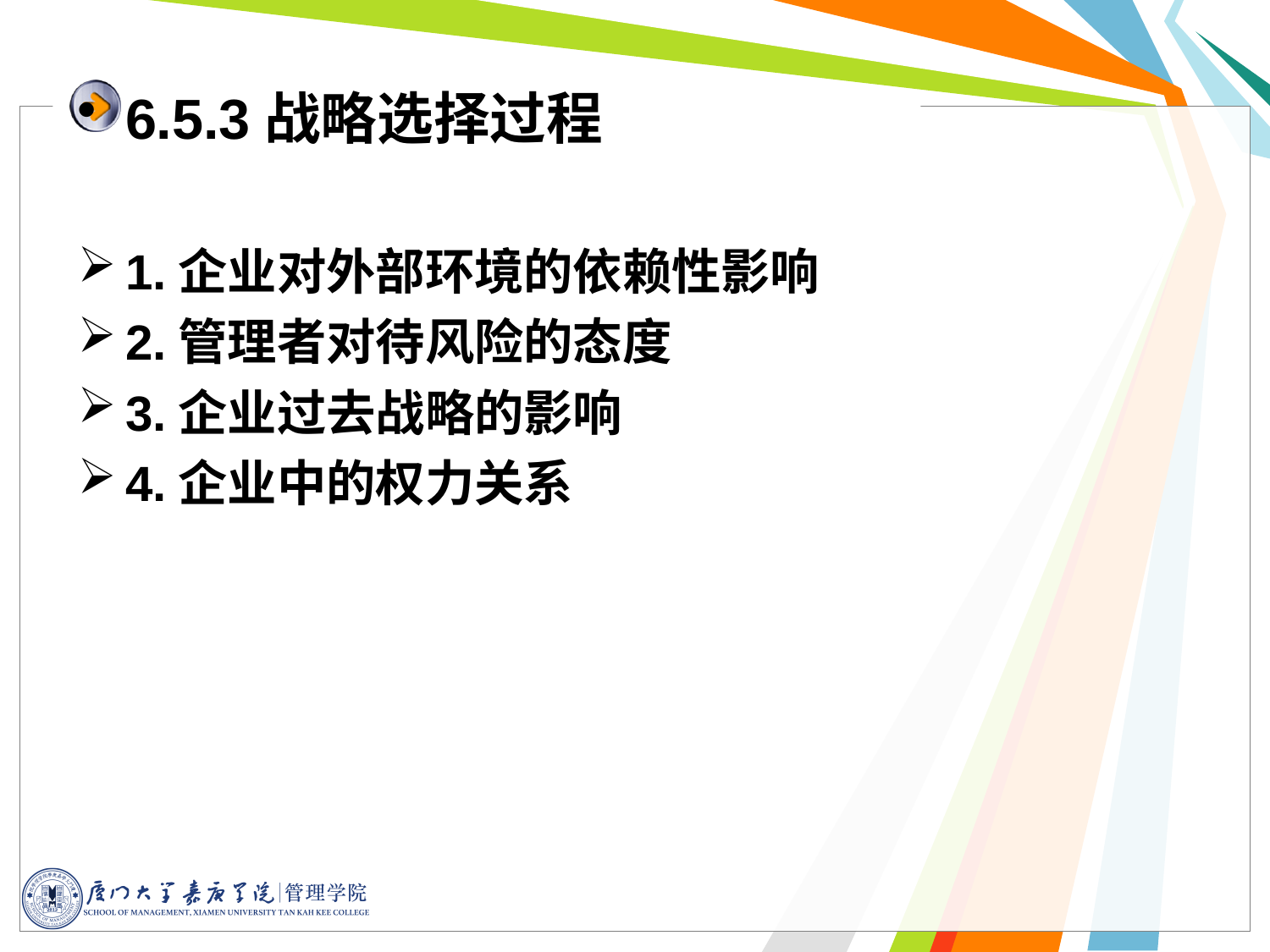

6.5.3战略选择过程

1.企业对外部环境的依赖性影响
2.管理者对待风险的态度
3.企业过去战略的影响
4.企业中的权力关系